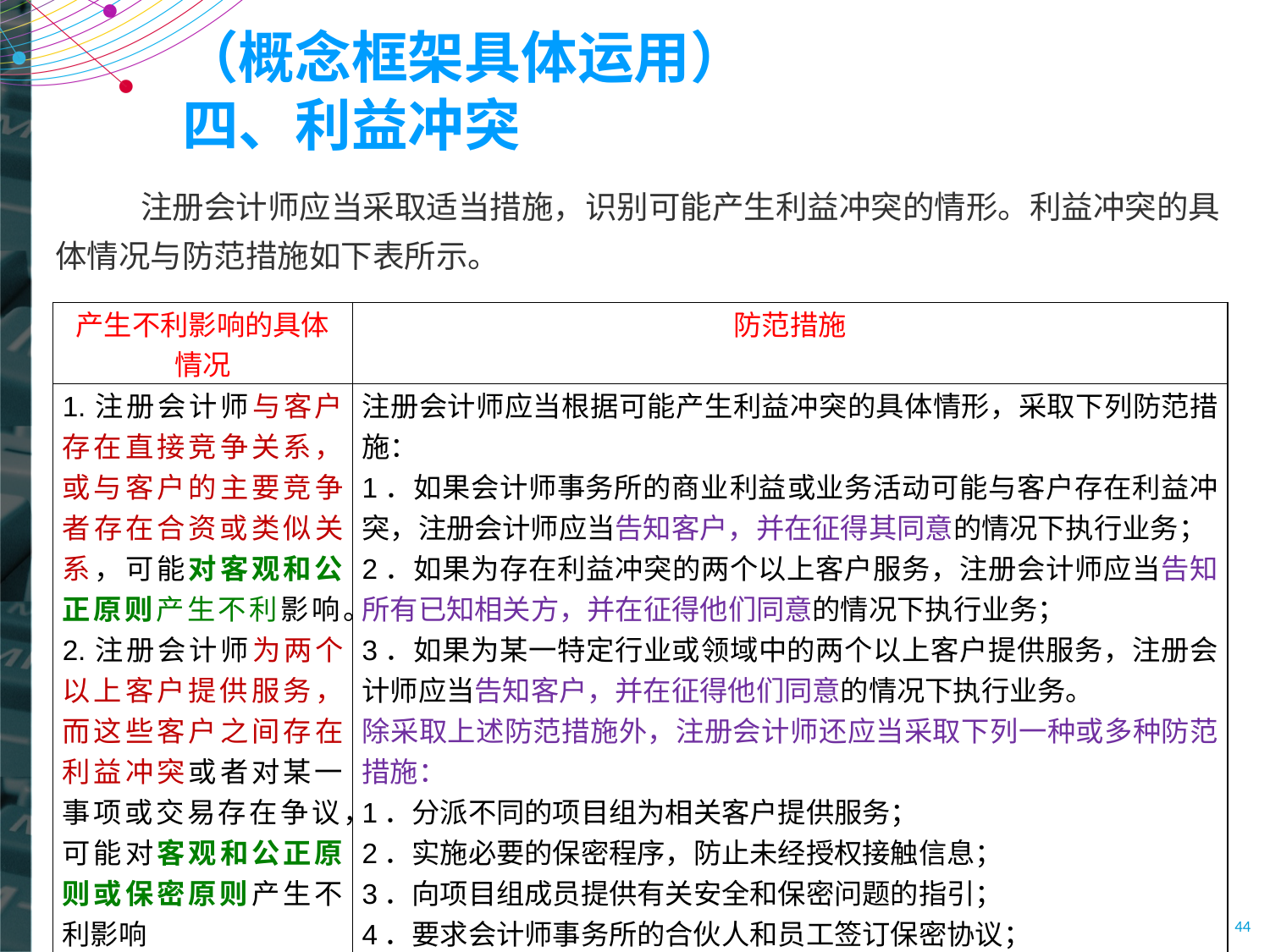

# （概念框架具体运用） 四、利益冲突
  注册会计师应当采取适当措施，识别可能产生利益冲突的情形。利益冲突的具体情况与防范措施如下表所示。

| 产生不利影响的具体情况 | 防范措施 |
| --- | --- |
| 1.注册会计师与客户存在直接竞争关系，或与客户的主要竞争者存在合资或类似关系，可能对客观和公正原则产生不利影响。 2.注册会计师为两个以上客户提供服务，而这些客户之间存在利益冲突或者对某一事项或交易存在争议，可能对客观和公正原则或保密原则产生不利影响 | 注册会计师应当根据可能产生利益冲突的具体情形，采取下列防范措施： 1．如果会计师事务所的商业利益或业务活动可能与客户存在利益冲突，注册会计师应当告知客户，并在征得其同意的情况下执行业务； 2．如果为存在利益冲突的两个以上客户服务，注册会计师应当告知所有已知相关方，并在征得他们同意的情况下执行业务； 3．如果为某一特定行业或领域中的两个以上客户提供服务，注册会计师应当告知客户，并在征得他们同意的情况下执行业务。 除采取上述防范措施外，注册会计师还应当采取下列一种或多种防范措施： 1．分派不同的项目组为相关客户提供服务； 2．实施必要的保密程序，防止未经授权接触信息； 3．向项目组成员提供有关安全和保密问题的指引； 4．要求会计师事务所的合伙人和员工签订保密协议； 5．由未参与执行相关业务的高级员工定期复核防范措施的执行情况 |